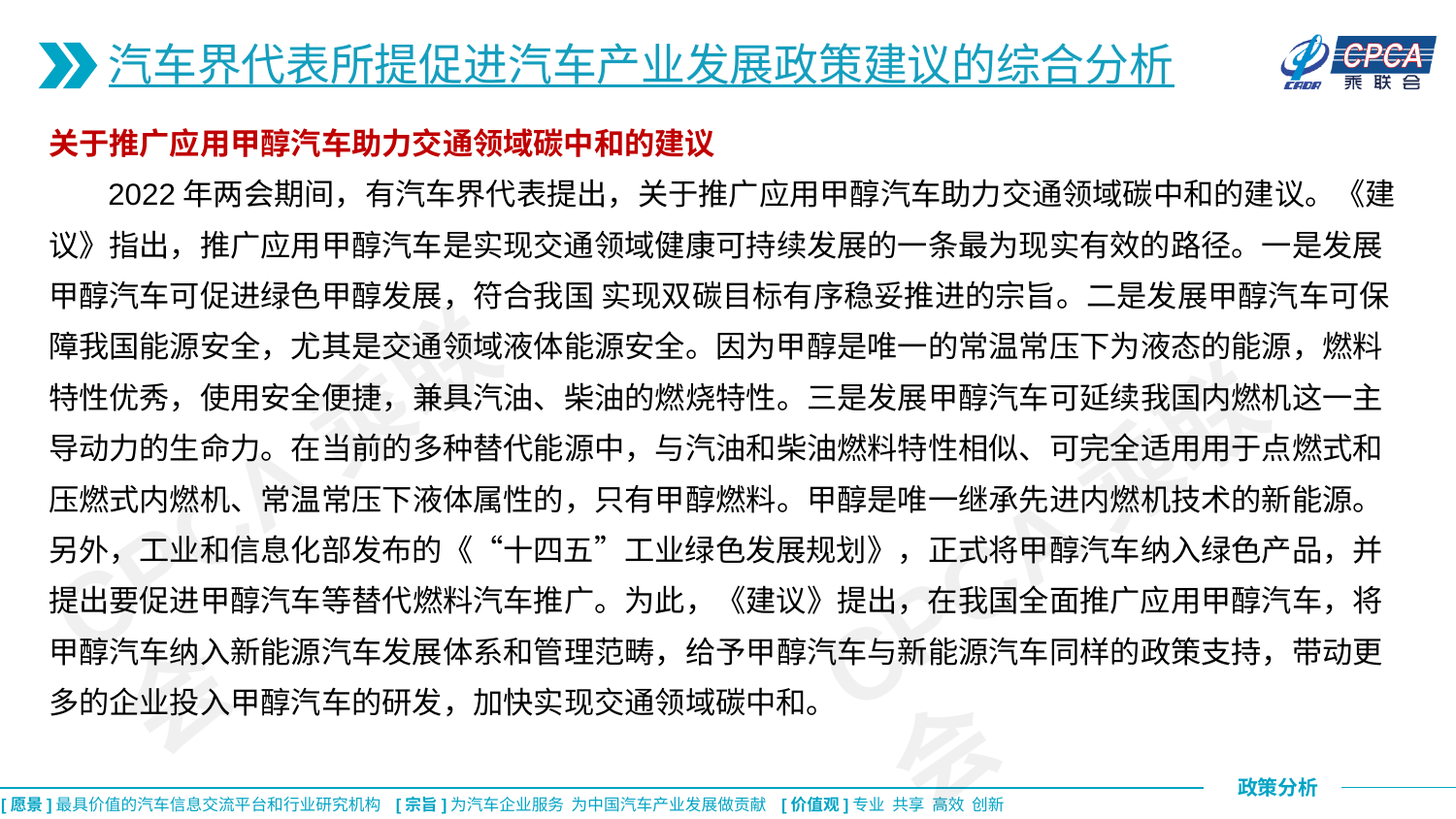

汽车界代表所提促进汽车产业发展政策建议的综合分析
关于推广应用甲醇汽车助力交通领域碳中和的建议
       2022年两会期间，有汽车界代表提出，关于推广应用甲醇汽车助力交通领域碳中和的建议。《建议》指出，推广应用甲醇汽车是实现交通领域健康可持续发展的一条最为现实有效的路径。一是发展甲醇汽车可促进绿色甲醇发展，符合我国 实现双碳目标有序稳妥推进的宗旨。二是发展甲醇汽车可保障我国能源安全，尤其是交通领域液体能源安全。因为甲醇是唯一的常温常压下为液态的能源，燃料特性优秀，使用安全便捷，兼具汽油、柴油的燃烧特性。三是发展甲醇汽车可延续我国内燃机这一主导动力的生命力。在当前的多种替代能源中，与汽油和柴油燃料特性相似、可完全适用用于点燃式和压燃式内燃机、常温常压下液体属性的，只有甲醇燃料。甲醇是唯一继承先进内燃机技术的新能源。另外，工业和信息化部发布的《“十四五”工业绿色发展规划》，正式将甲醇汽车纳入绿色产品，并提出要促进甲醇汽车等替代燃料汽车推广。为此，《建议》提出，在我国全面推广应用甲醇汽车，将甲醇汽车纳入新能源汽车发展体系和管理范畴，给予甲醇汽车与新能源汽车同样的政策支持，带动更多的企业投入甲醇汽车的研发，加快实现交通领域碳中和。
CPCA乘联会
CPCA乘联会